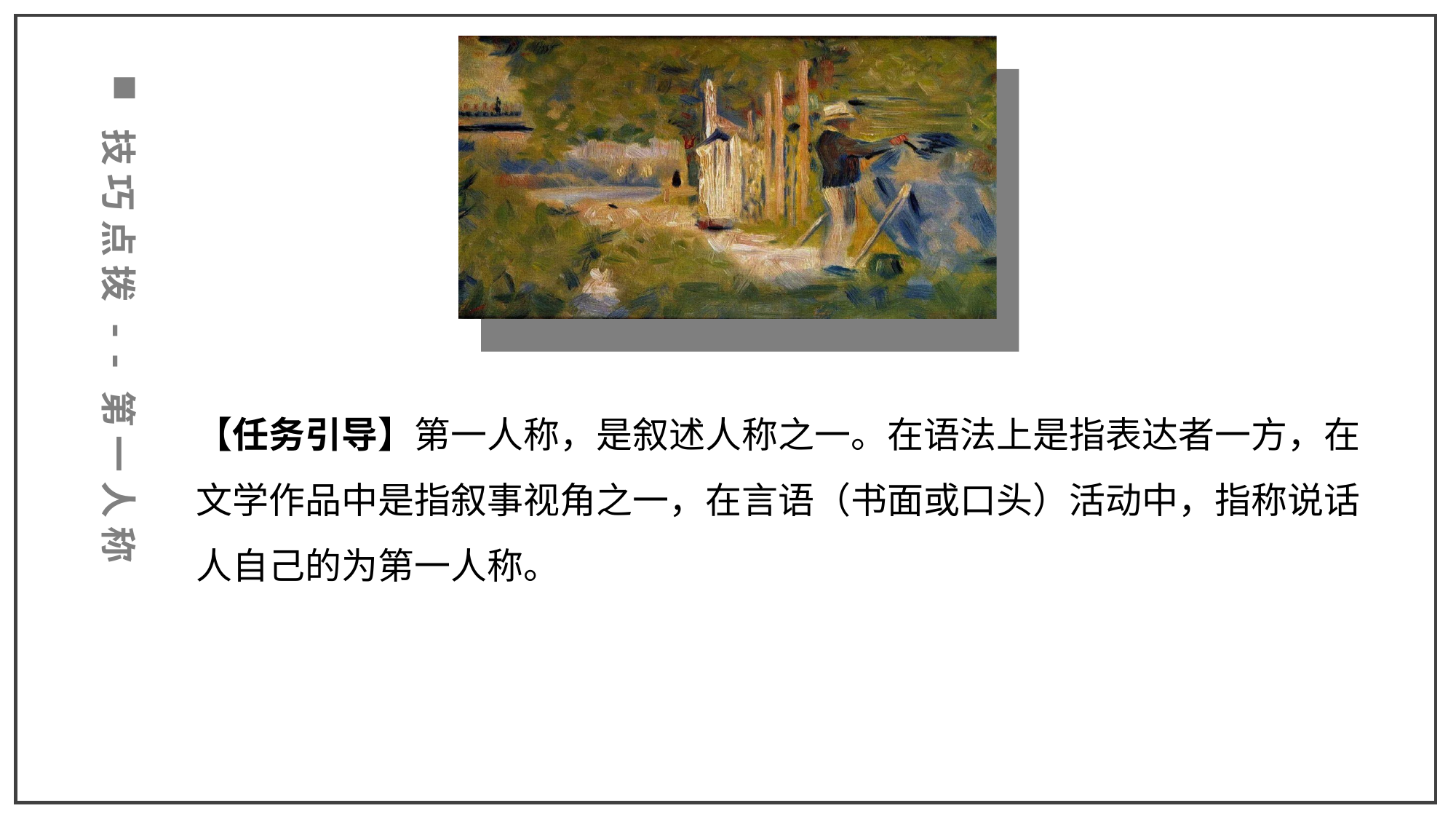

技巧点拨--第一人称

【任务引导】第一人称，是叙述人称之一。在语法上是指表达者一方，在文学作品中是指叙事视角之一，在言语（书面或口头）活动中，指称说话人自己的为第一人称。